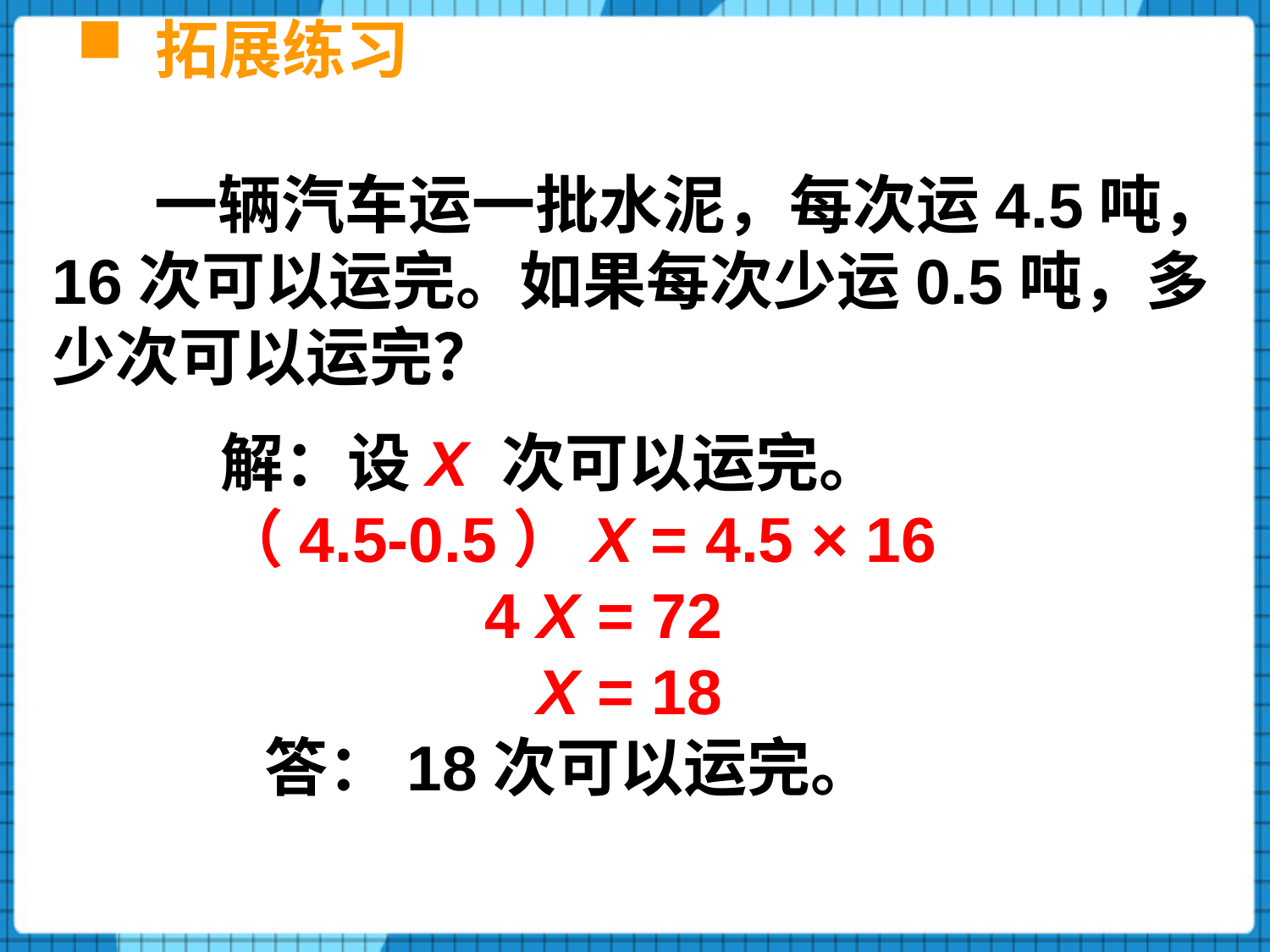

拓展练习
       一辆汽车运一批水泥，每次运4.5吨，16次可以运完。如果每次少运0.5吨，多少次可以运完？
解：设X 次可以运完。
（4.5-0.5）X = 4.5 × 16
               4 X = 72
                  X = 18
  答：18次可以运完。